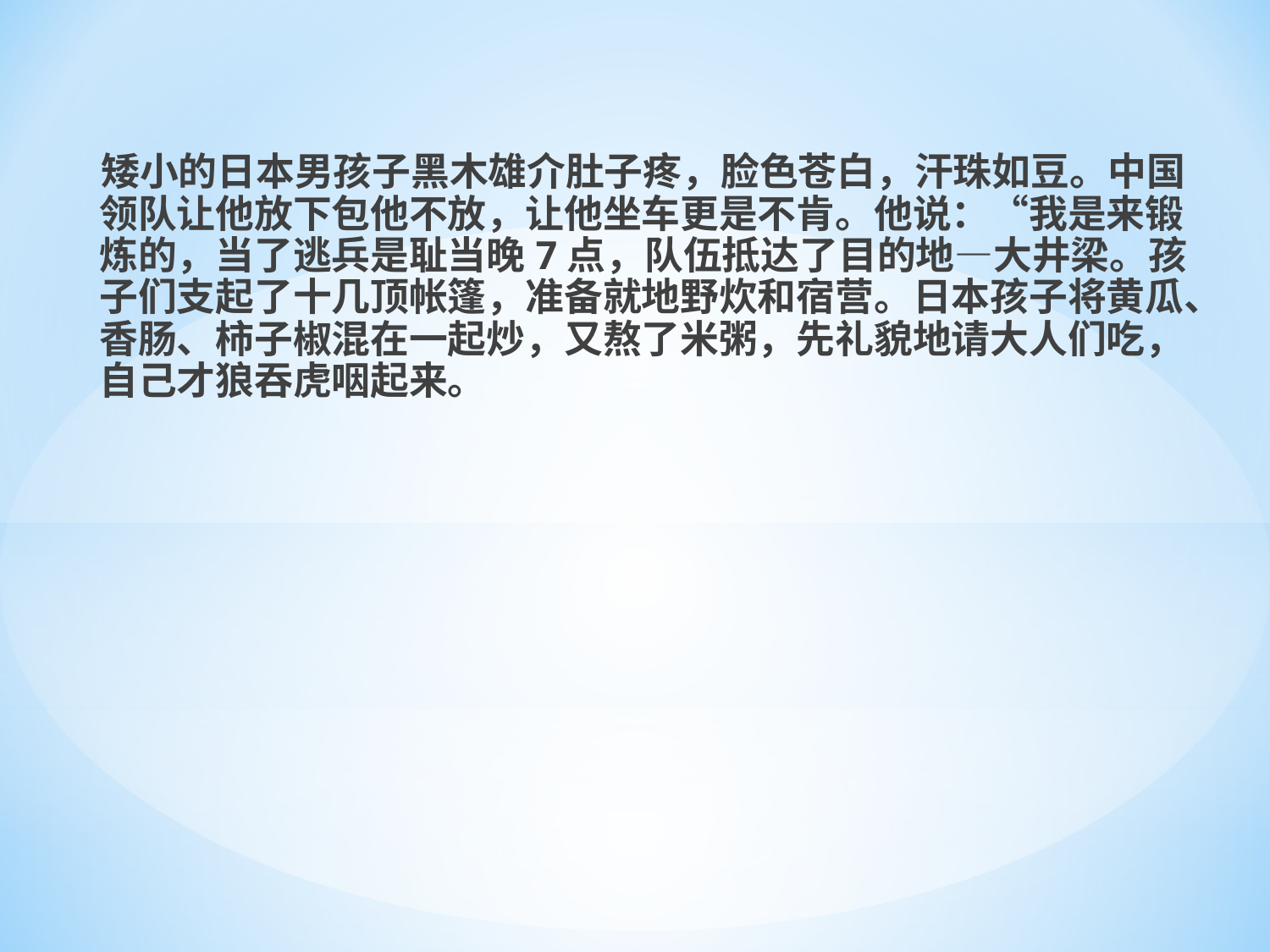

矮小的日本男孩子黑木雄介肚子疼，脸色苍白，汗珠如豆。中国领队让他放下包他不放，让他坐车更是不肯。他说：“我是来锻炼的，当了逃兵是耻当晚7点，队伍抵达了目的地—大井梁。孩子们支起了十几顶帐篷，准备就地野炊和宿营。日本孩子将黄瓜、香肠、柿子椒混在一起炒，又熬了米粥，先礼貌地请大人们吃，自己才狼吞虎咽起来。